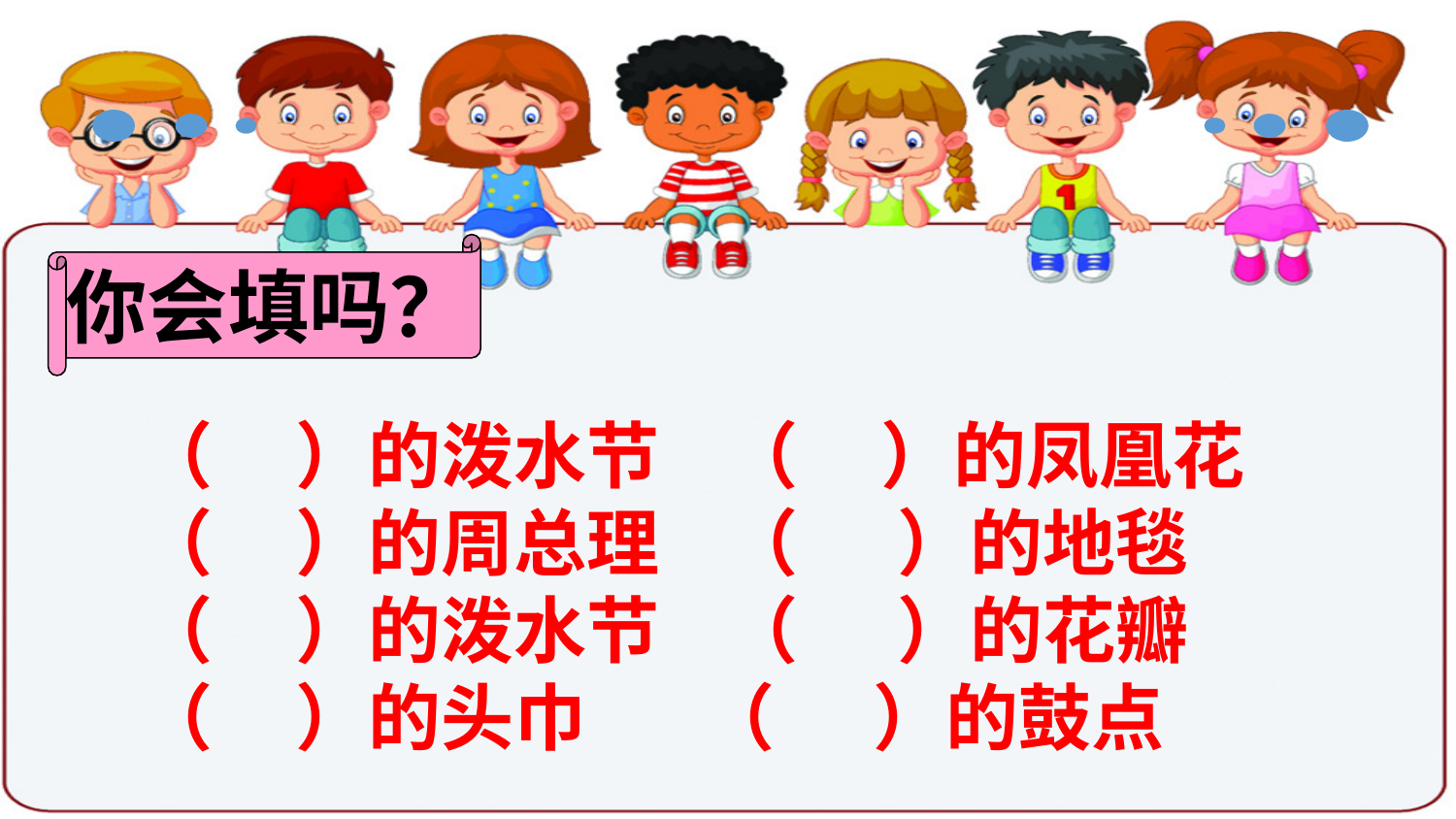

你会填吗？
（     ）的泼水节    （     ）的凤凰花
（     ）的周总理    （      ）的地毯
（     ）的泼水节    （      ）的花瓣
（     ）的头巾       （      ）的鼓点